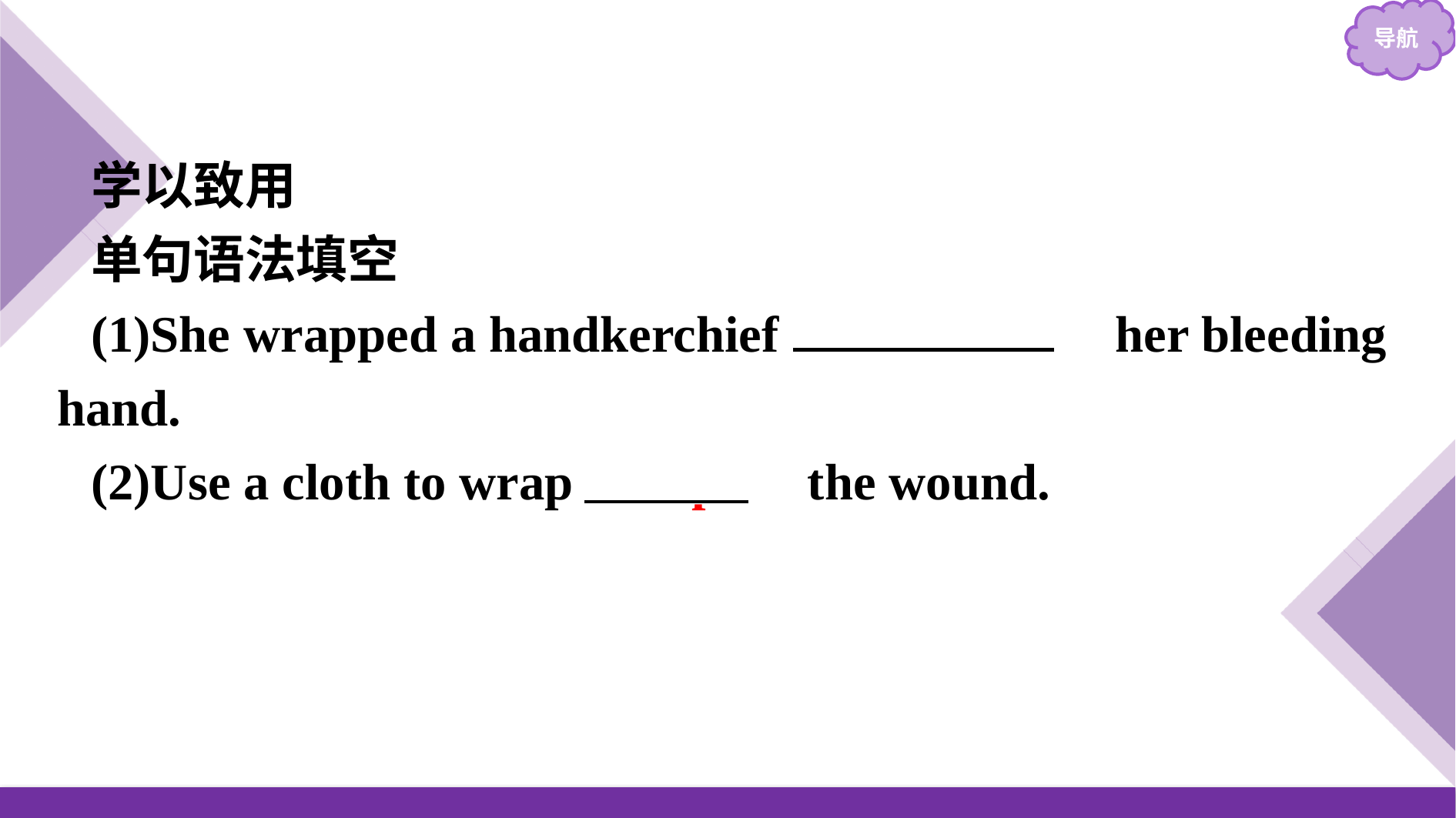

学以致用
单句语法填空
(1)She wrapped a handkerchief 　around　 her bleeding hand.
(2)Use a cloth to wrap 　up　 the wound.